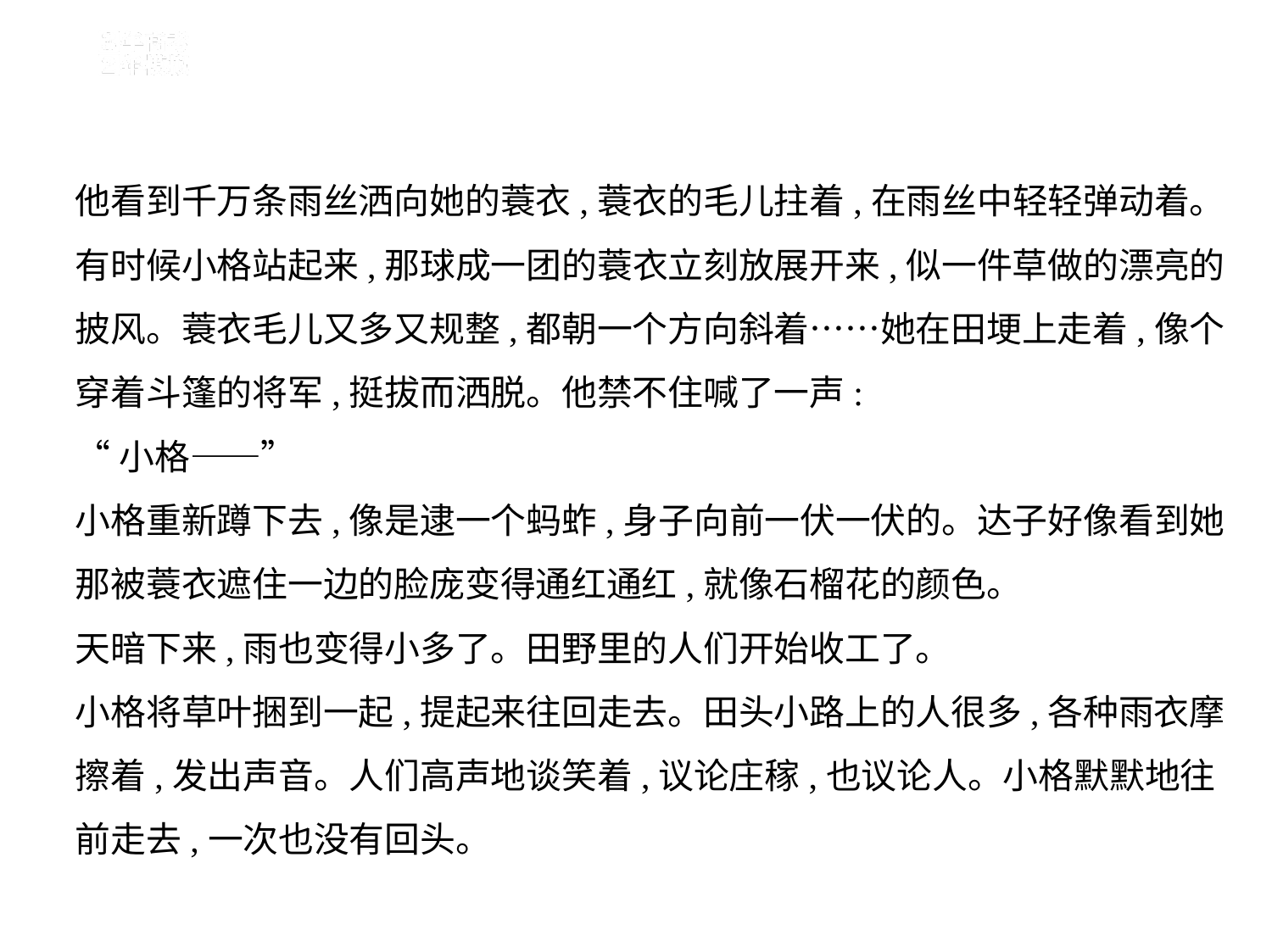

他看到千万条雨丝洒向她的蓑衣,蓑衣的毛儿拄着,在雨丝中轻轻弹动着。
有时候小格站起来,那球成一团的蓑衣立刻放展开来,似一件草做的漂亮的
披风。蓑衣毛儿又多又规整,都朝一个方向斜着……她在田埂上走着,像个
穿着斗篷的将军,挺拔而洒脱。他禁不住喊了一声:
“小格——”
小格重新蹲下去,像是逮一个蚂蚱,身子向前一伏一伏的。达子好像看到她
那被蓑衣遮住一边的脸庞变得通红通红,就像石榴花的颜色。
天暗下来,雨也变得小多了。田野里的人们开始收工了。
小格将草叶捆到一起,提起来往回走去。田头小路上的人很多,各种雨衣摩
擦着,发出声音。人们高声地谈笑着,议论庄稼,也议论人。小格默默地往
前走去,一次也没有回头。